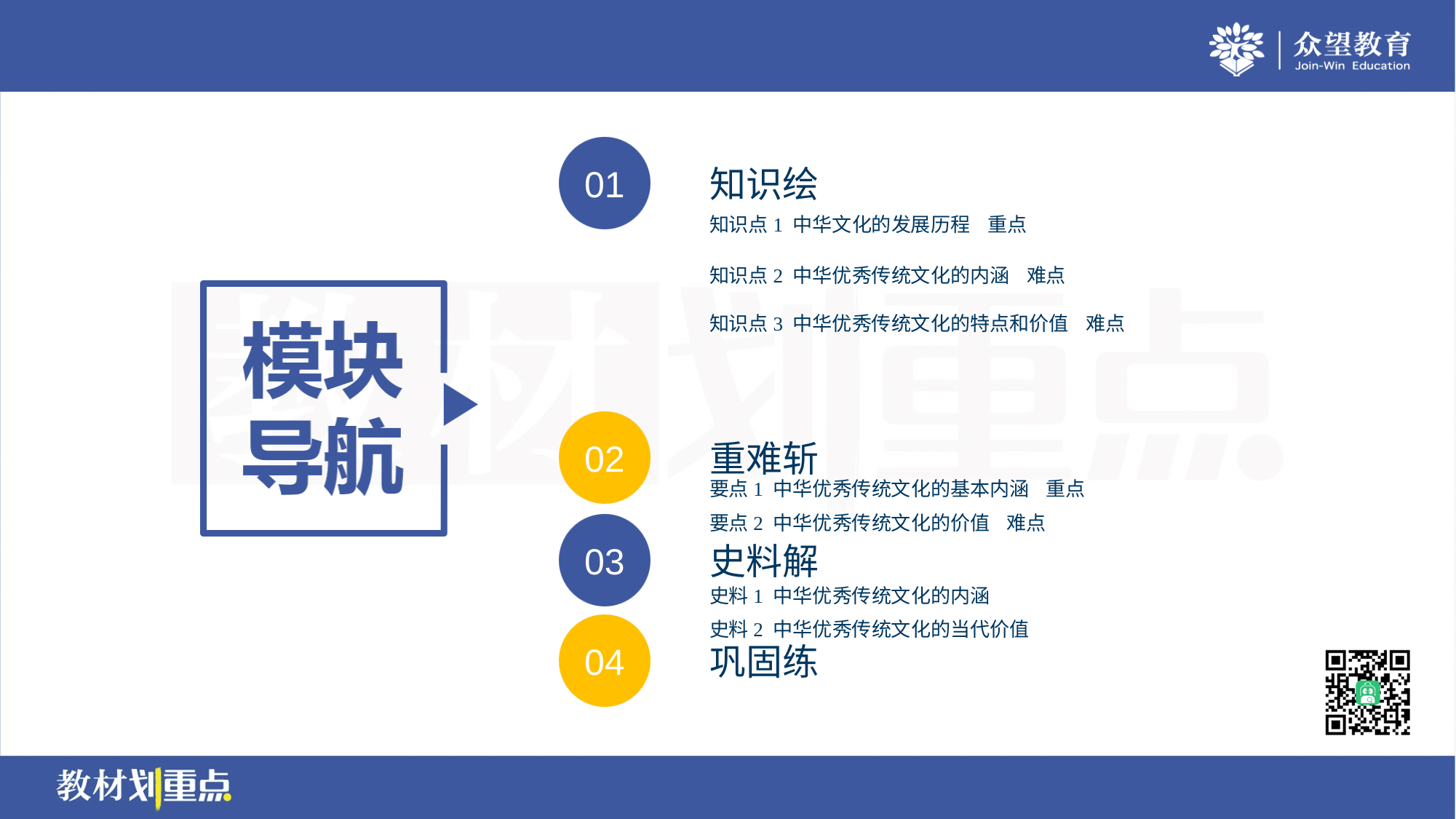

知识点1 中华文化的发展历程    重点
知识点2 中华优秀传统文化的内涵    难点

知识点3 中华优秀传统文化的特点和价值    难点
要点1 中华优秀传统文化的基本内涵    重点
要点2 中华优秀传统文化的价值    难点
史料1 中华优秀传统文化的内涵
史料2 中华优秀传统文化的当代价值